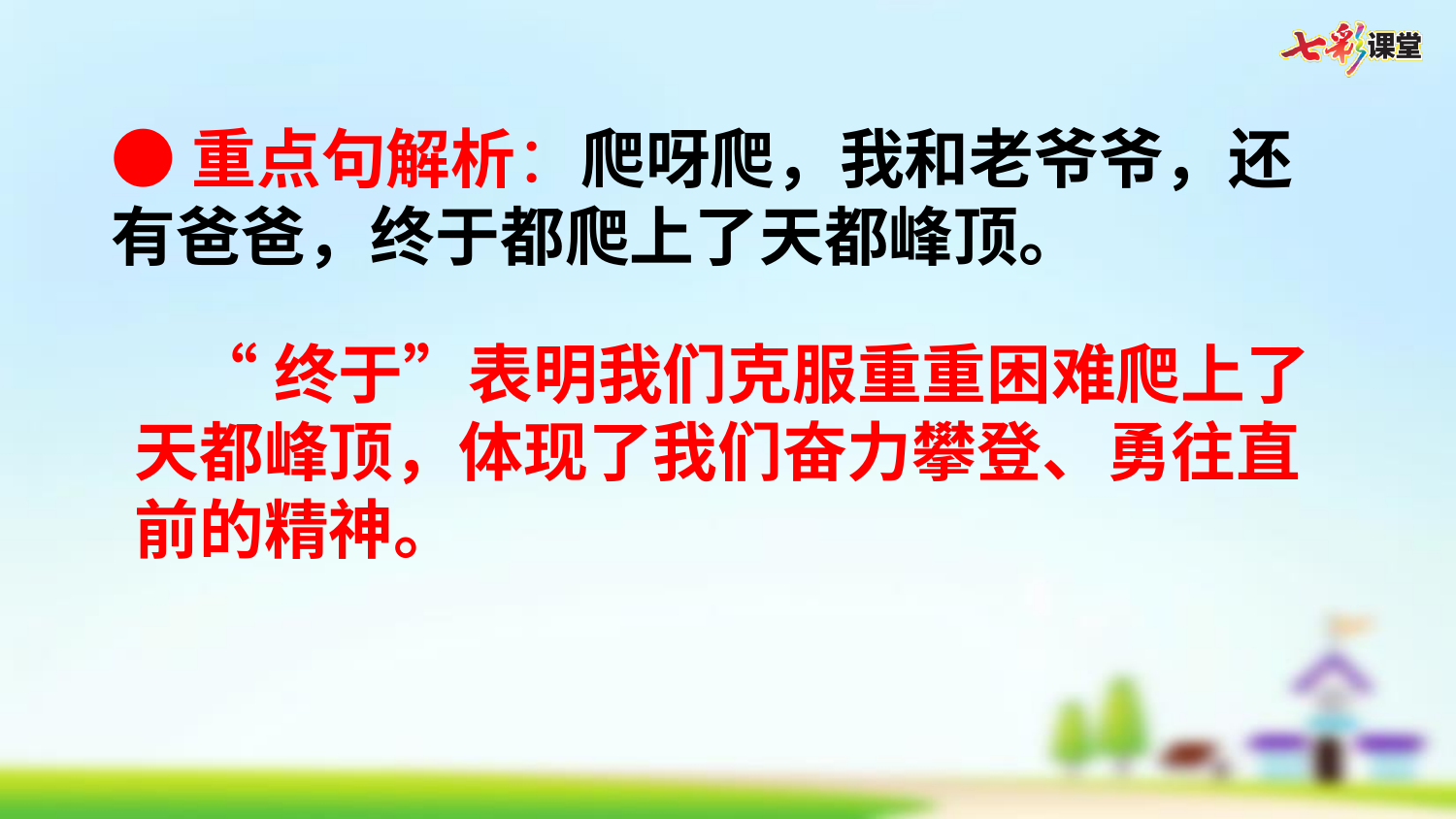

●重点句解析：爬呀爬，我和老爷爷，还有爸爸，终于都爬上了天都峰顶。
    “终于”表明我们克服重重困难爬上了天都峰顶，体现了我们奋力攀登、勇往直前的精神。